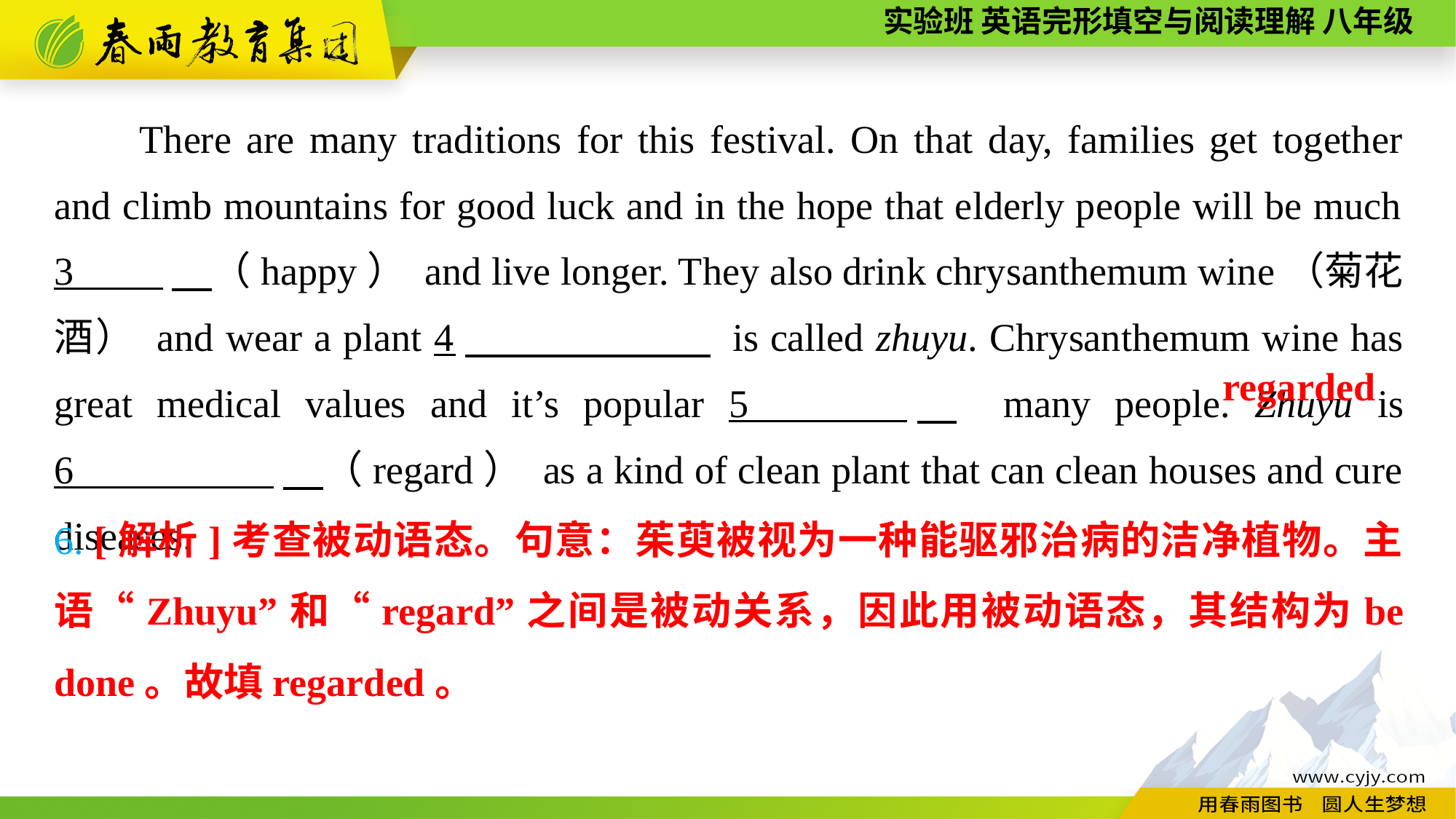

There are many traditions for this festival. On that day, families get together and climb mountains for good luck and in the hope that elderly people will be much 3         　（happy） and live longer. They also drink chrysanthemum wine（菊花酒） and wear a plant 4　                    is called zhuyu. Chrysanthemum wine has great medical values and it’s popular 5      　 many people. Zhuyu is 6                  .　（regard） as a kind of clean plant that can clean houses and cure diseases.
regarded
6. [解析]考查被动语态。句意：茱萸被视为一种能驱邪治病的洁净植物。主语“Zhuyu”和“regard”之间是被动关系，因此用被动语态，其结构为be done。故填regarded。